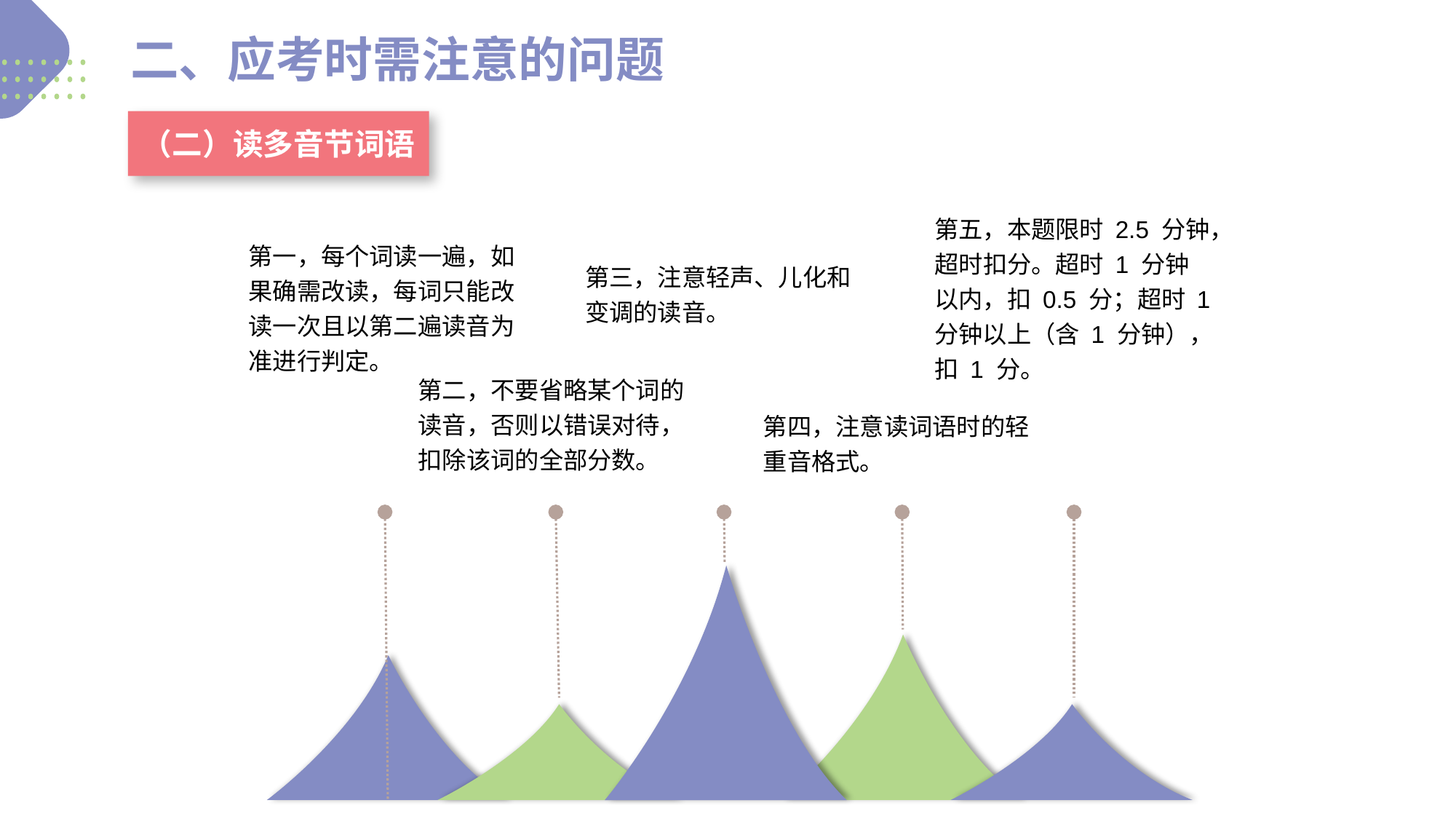

二、应考时需注意的问题

（二）读多音节词语
第五，本题限时 2.5 分钟，超时扣分。超时 1 分钟以内，扣 0.5 分；超时 1 分钟以上（含 1 分钟），扣 1 分。
第一，每个词读一遍，如果确需改读，每词只能改读一次且以第二遍读音为准进行判定。
第三，注意轻声、儿化和变调的读音。
第二，不要省略某个词的读音，否则以错误对待，扣除该词的全部分数。
第四，注意读词语时的轻重音格式。